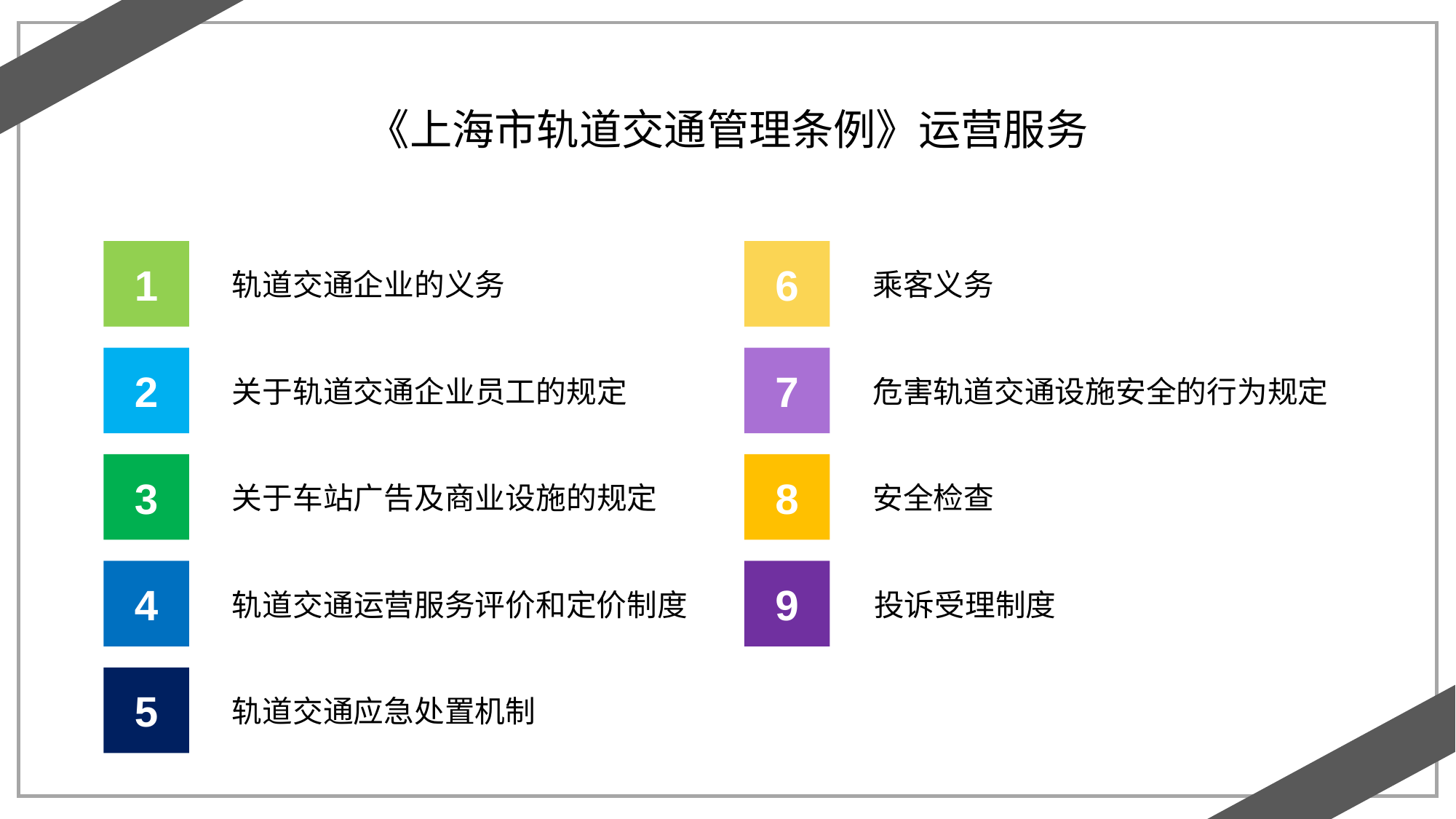

《上海市轨道交通管理条例》运营服务
1
6
轨道交通企业的义务
乘客义务
2
7
关于轨道交通企业员工的规定
危害轨道交通设施安全的行为规定
3
8
关于车站广告及商业设施的规定
安全检查
4
9
轨道交通运营服务评价和定价制度
投诉受理制度
5
轨道交通应急处置机制